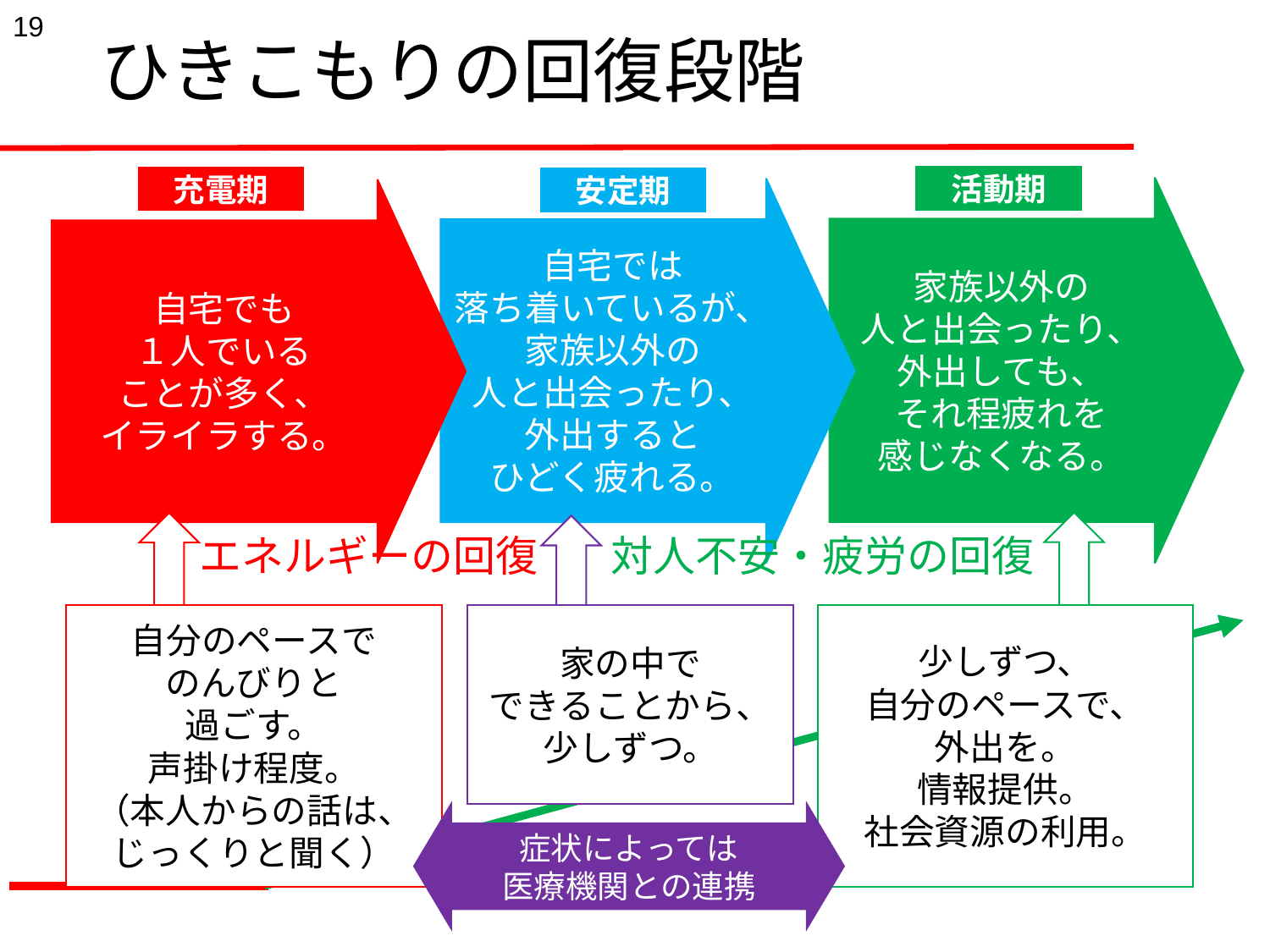

19
# ひきこもりの回復段階
活動期
充電期
安定期
家族以外の
人と出会ったり、
外出しても、
それ程疲れを
感じなくなる。
自宅では
落ち着いているが、
家族以外の
人と出会ったり、
外出すると
ひどく疲れる。
自宅でも
１人でいる
ことが多く、
イライラする。

対人不安・疲労の回復
エネルギーの回復
少しずつ、
自分のペースで、
外出を。
情報提供。
社会資源の利用。
自分のペースで
のんびりと
過ごす。
声掛け程度。
（本人からの話は、
じっくりと聞く）
家の中で
できることから、
少しずつ。
症状によっては
医療機関との連携